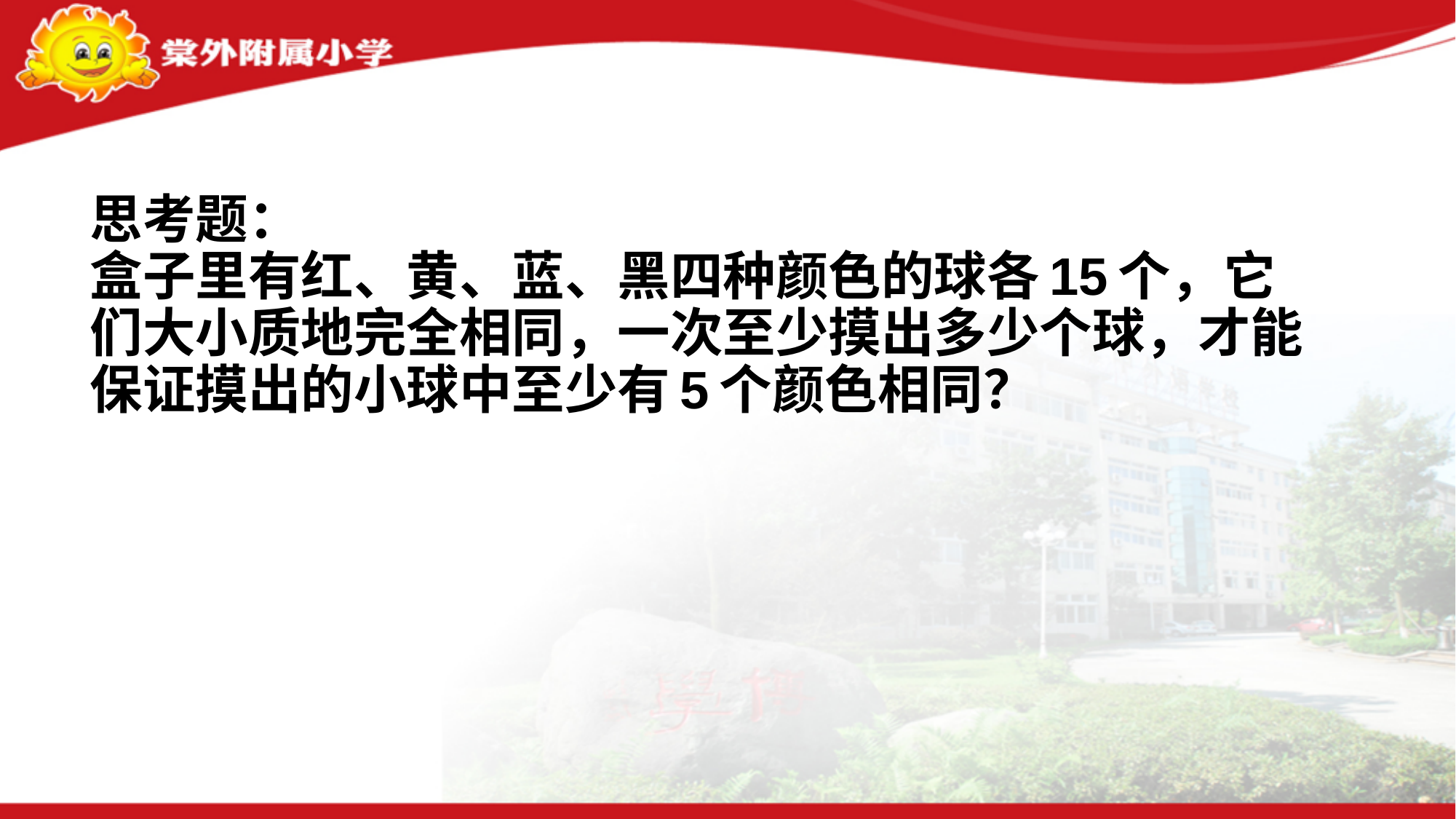

# 思考题： 盒子里有红、黄、蓝、黑四种颜色的球各15个，它们大小质地完全相同，一次至少摸出多少个球，才能保证摸出的小球中至少有5个颜色相同？